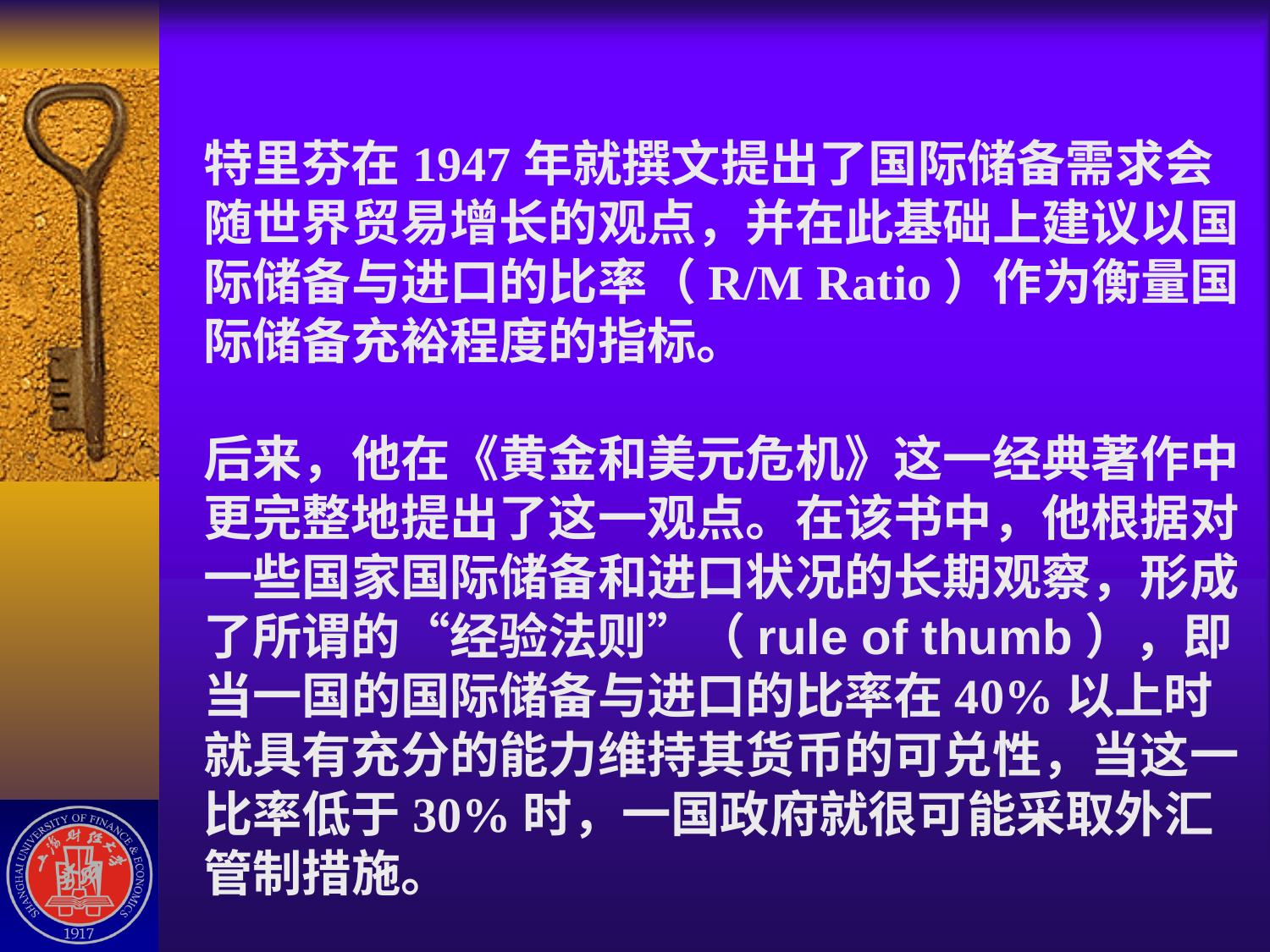

# 特里芬在1947年就撰文提出了国际储备需求会随世界贸易增长的观点，并在此基础上建议以国际储备与进口的比率（R/M Ratio）作为衡量国际储备充裕程度的指标。 后来，他在《黄金和美元危机》这一经典著作中更完整地提出了这一观点。在该书中，他根据对一些国家国际储备和进口状况的长期观察，形成了所谓的“经验法则”（rule of thumb），即当一国的国际储备与进口的比率在40%以上时就具有充分的能力维持其货币的可兑性，当这一比率低于30%时，一国政府就很可能采取外汇管制措施。